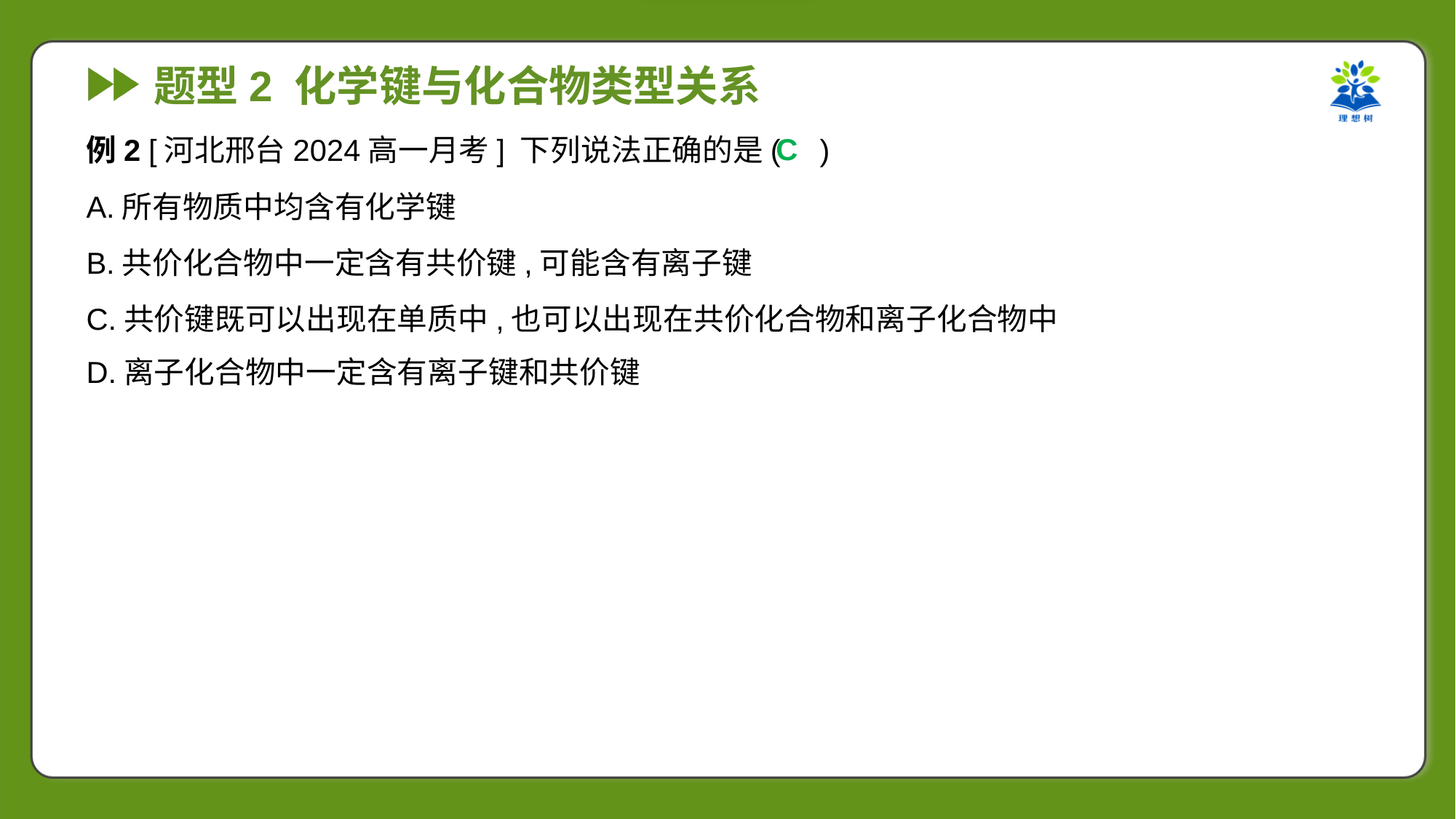

C
例2 [河北邢台2024高一月考] 下列说法正确的是(     )
A.所有物质中均含有化学键
B.共价化合物中一定含有共价键,可能含有离子键
C.共价键既可以出现在单质中,也可以出现在共价化合物和离子化合物中
D.离子化合物中一定含有离子键和共价键